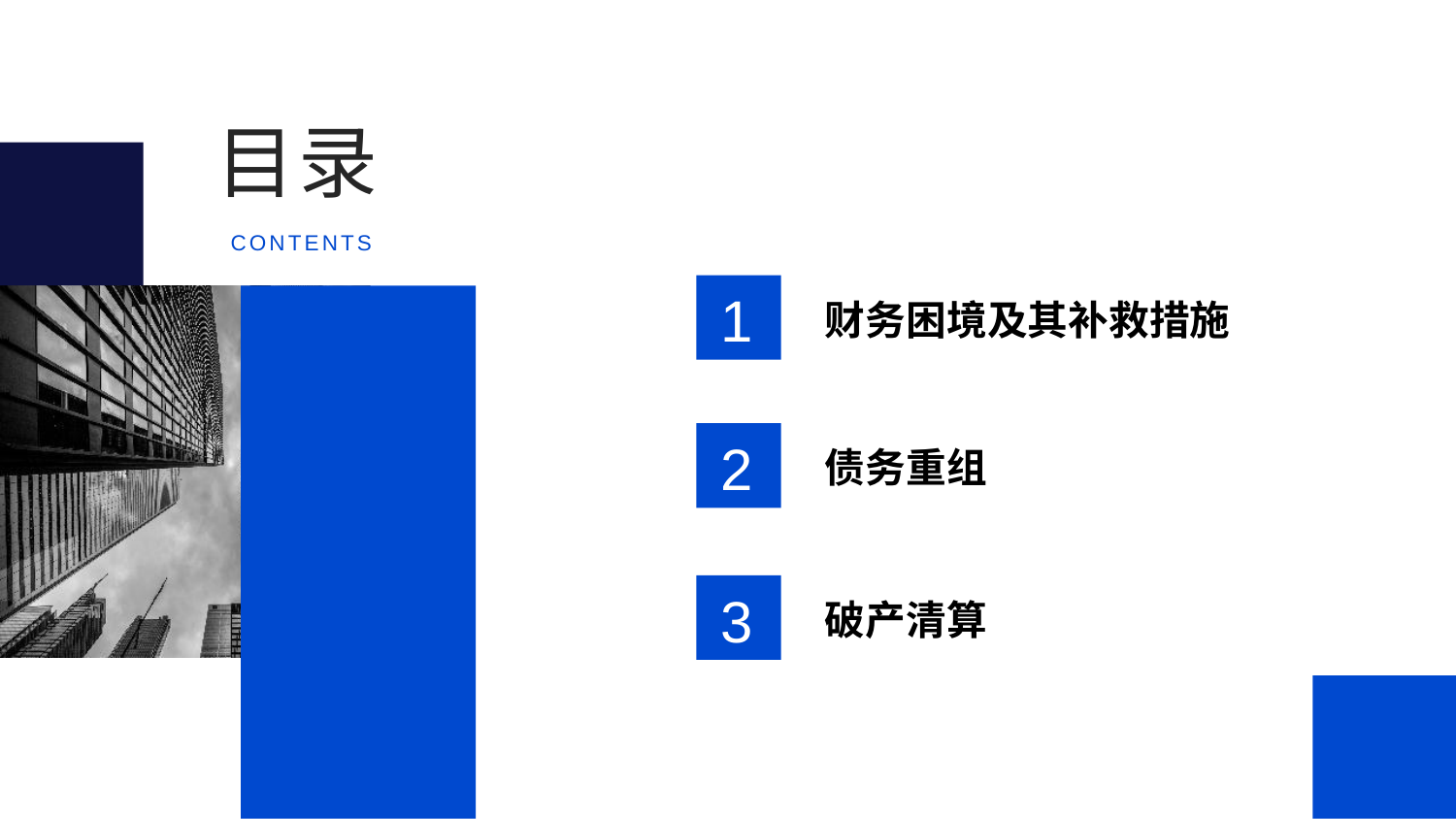

目录
CONTENTS

1
财务困境及其补救措施

2
债务重组

3
破产清算